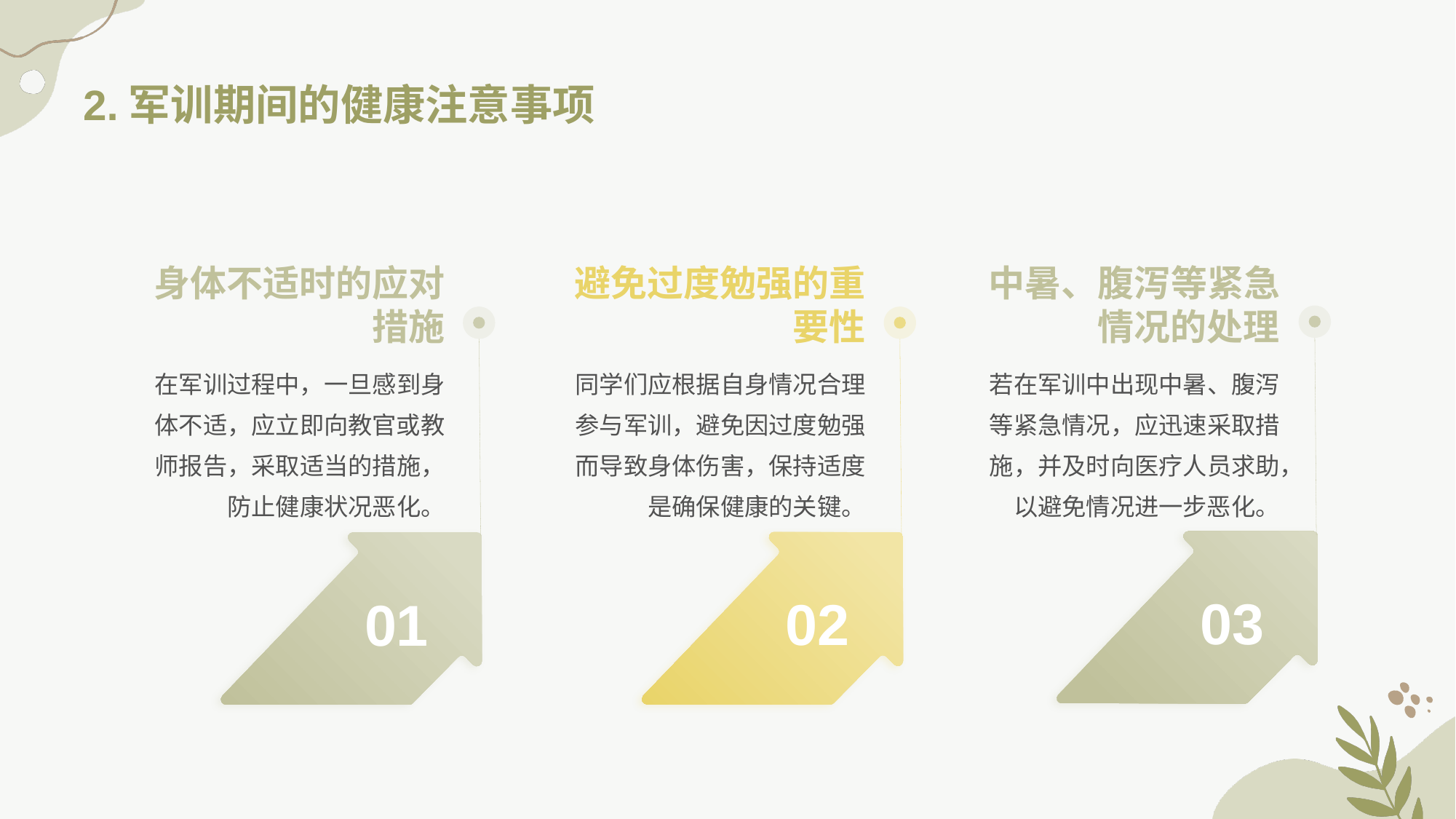

2.军训期间的健康注意事项
身体不适时的应对措施
避免过度勉强的重要性
中暑、腹泻等紧急情况的处理

在军训过程中，一旦感到身体不适，应立即向教官或教师报告，采取适当的措施，防止健康状况恶化。
同学们应根据自身情况合理参与军训，避免因过度勉强而导致身体伤害，保持适度是确保健康的关键。
若在军训中出现中暑、腹泻等紧急情况，应迅速采取措施，并及时向医疗人员求助，以避免情况进一步恶化。
03
02
01